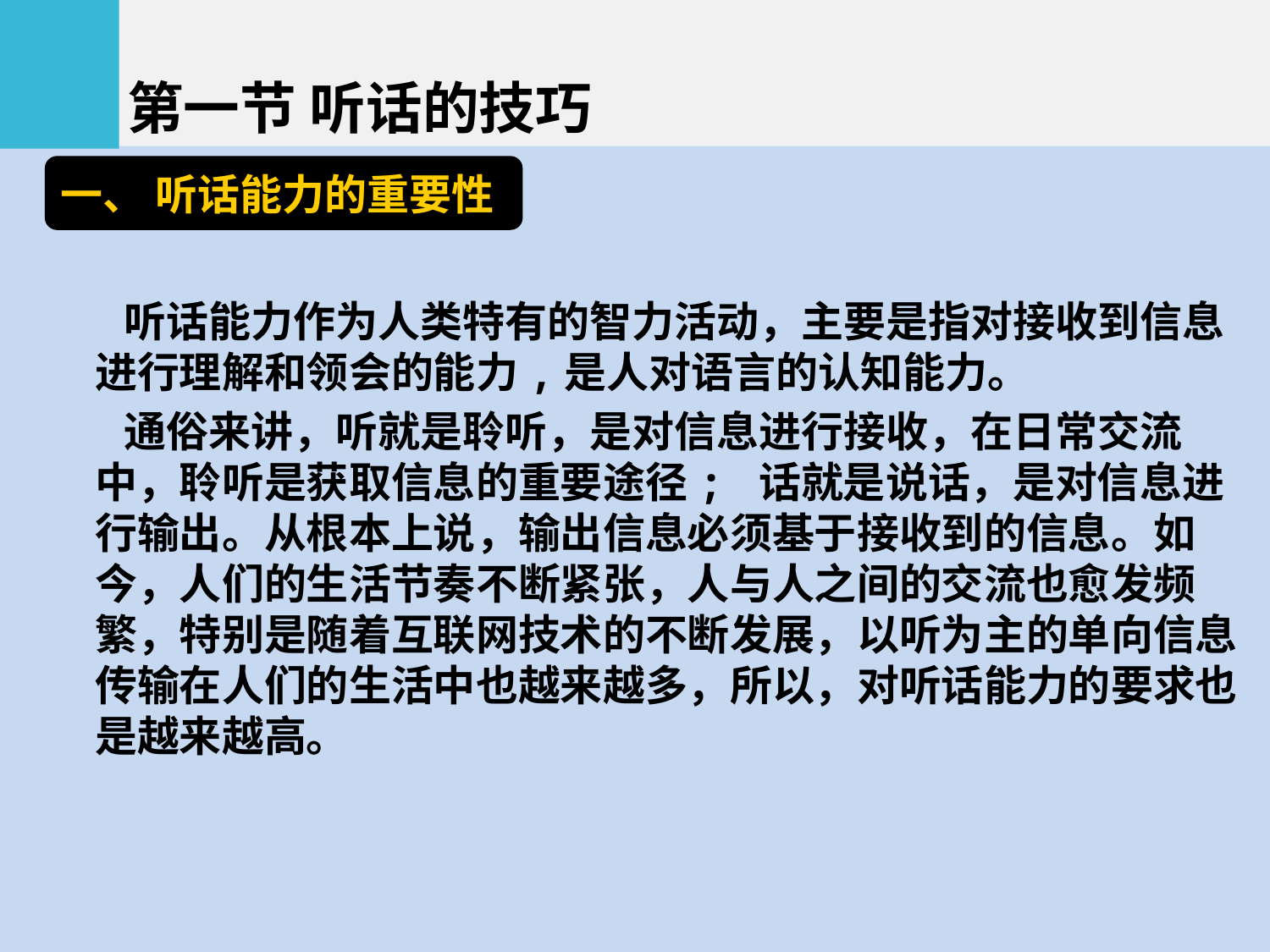

第一节 听话的技巧

一、 听话能力的重要性

       听话能力作为人类特有的智力活动，主要是指对接收到信息进行理解和领会的能力,是人对语言的认知能力。
       通俗来讲，听就是聆听，是对信息进行接收，在日常交流中，聆听是获取信息的重要途径; 话就是说话，是对信息进行输出。从根本上说，输出信息必须基于接收到的信息。如今，人们的生活节奏不断紧张，人与人之间的交流也愈发频繁，特别是随着互联网技术的不断发展，以听为主的单向信息传输在人们的生活中也越来越多，所以，对听话能力的要求也是越来越高。